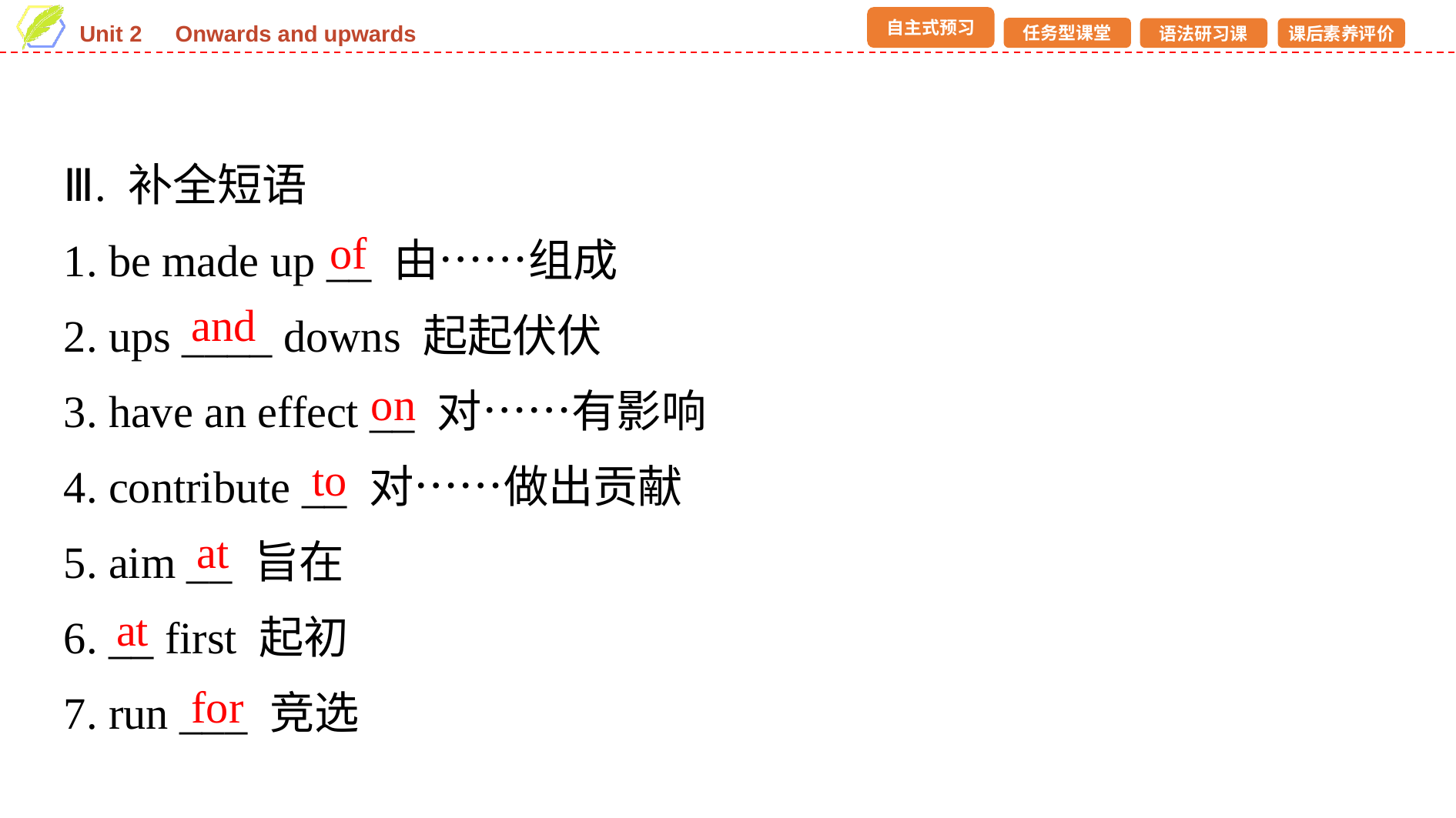

Ⅲ. 补全短语
1. be made up __ 由……组成
2. ups ____ downs 起起伏伏
3. have an effect __ 对……有影响
4. contribute __ 对……做出贡献
5. aim __ 旨在
6. __ first 起初
7. run ___ 竞选
of
and
on
to
at
at
for